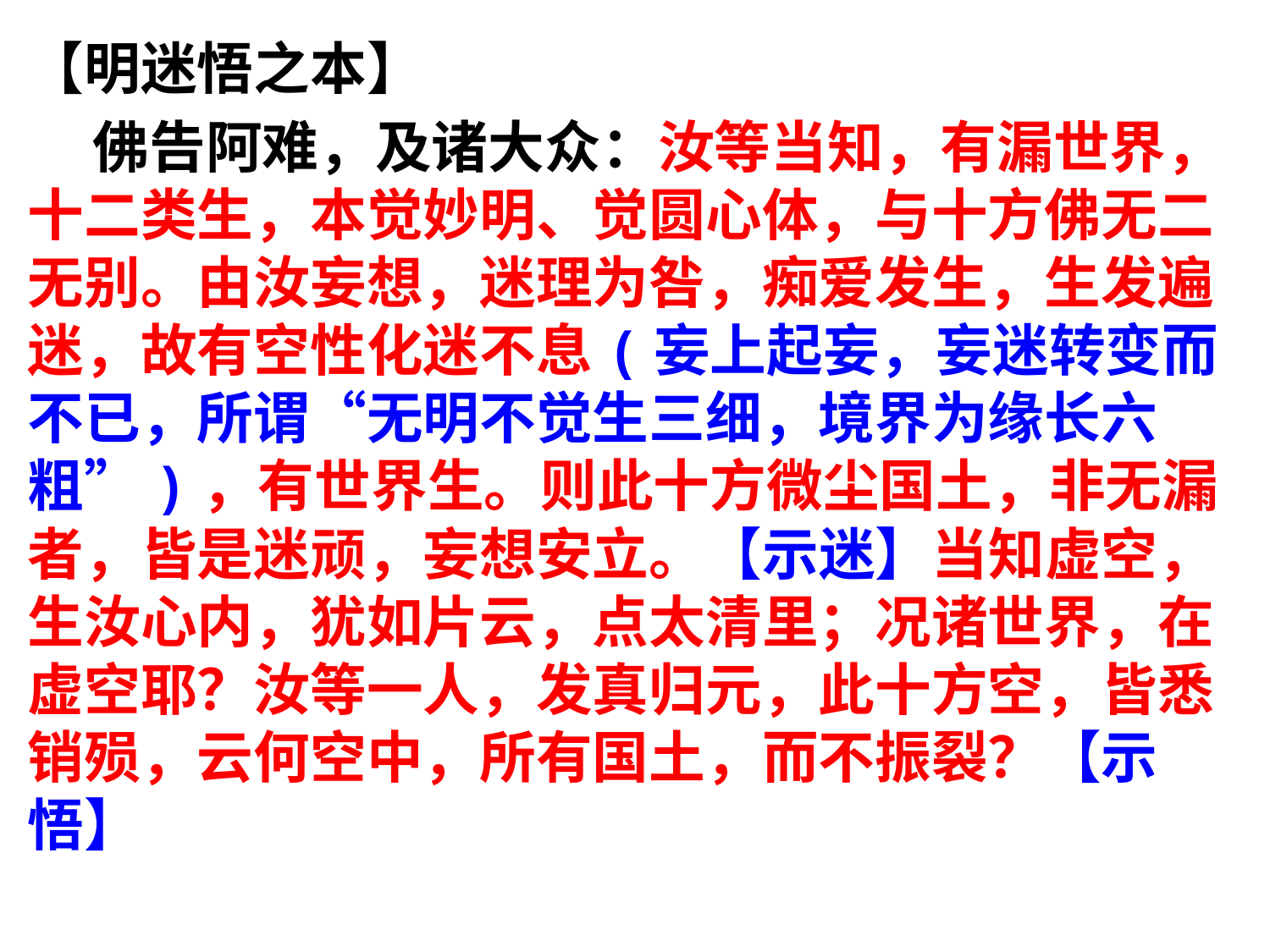

【明迷悟之本】
    佛告阿难，及诸大众：汝等当知，有漏世界，十二类生，本觉妙明、觉圆心体，与十方佛无二无别。由汝妄想，迷理为咎，痴爱发生，生发遍迷，故有空性化迷不息(妄上起妄，妄迷转变而不已，所谓“无明不觉生三细，境界为缘长六粗”)，有世界生。则此十方微尘国土，非无漏者，皆是迷顽，妄想安立。【示迷】当知虚空，生汝心内，犹如片云，点太清里；况诸世界，在虚空耶？汝等一人，发真归元，此十方空，皆悉销殒，云何空中，所有国土，而不振裂？【示悟】